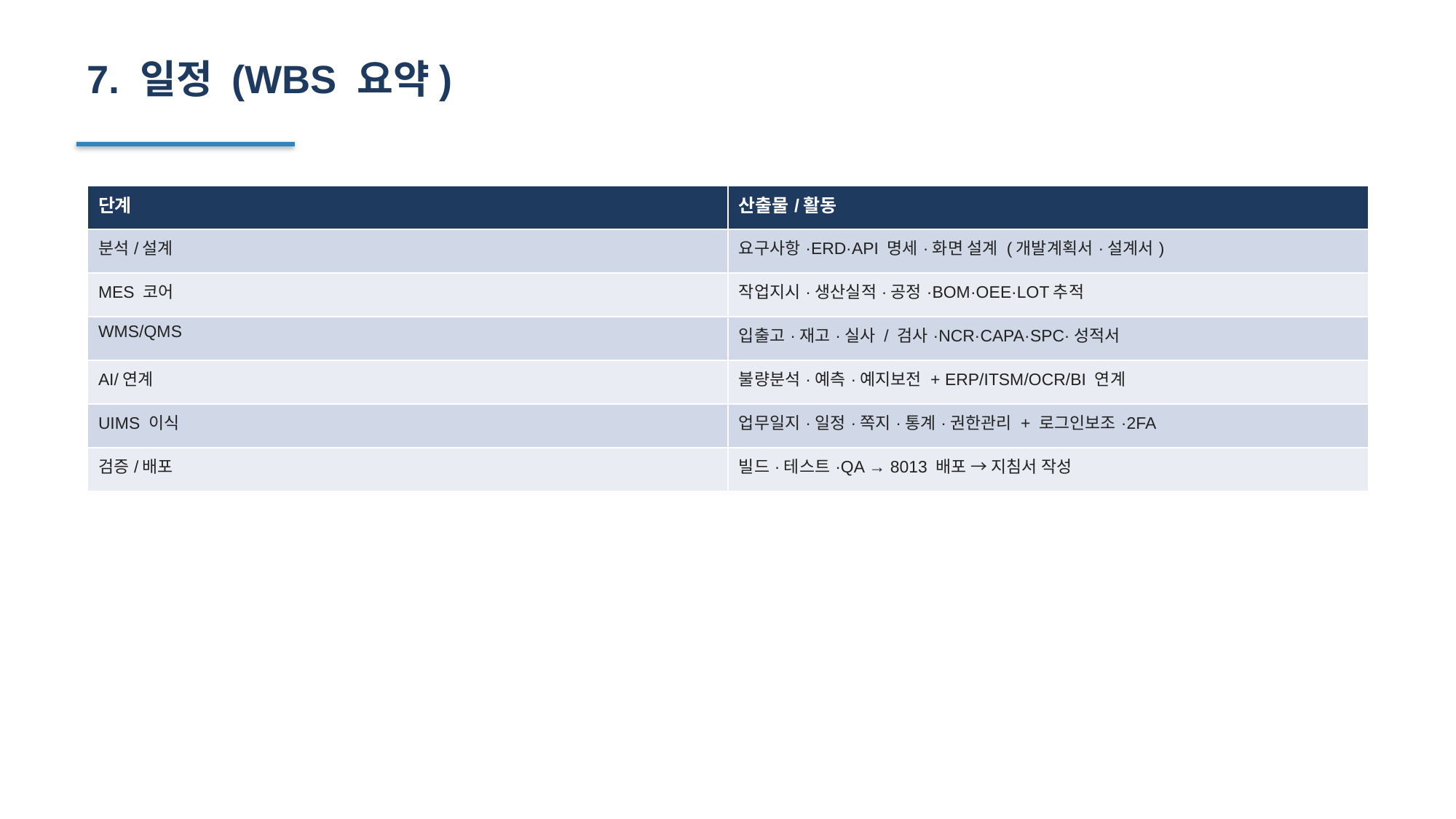

7. 일정 (WBS 요약)

| 단계 | 산출물/활동 |
| --- | --- |
| 분석/설계 | 요구사항·ERD·API 명세·화면 설계 (개발계획서·설계서) |
| MES 코어 | 작업지시·생산실적·공정·BOM·OEE·LOT추적 |
| WMS/QMS | 입출고·재고·실사 / 검사·NCR·CAPA·SPC·성적서 |
| AI/연계 | 불량분석·예측·예지보전 + ERP/ITSM/OCR/BI 연계 |
| UIMS 이식 | 업무일지·일정·쪽지·통계·권한관리 + 로그인보조·2FA |
| 검증/배포 | 빌드·테스트·QA → 8013 배포 → 지침서 작성 |